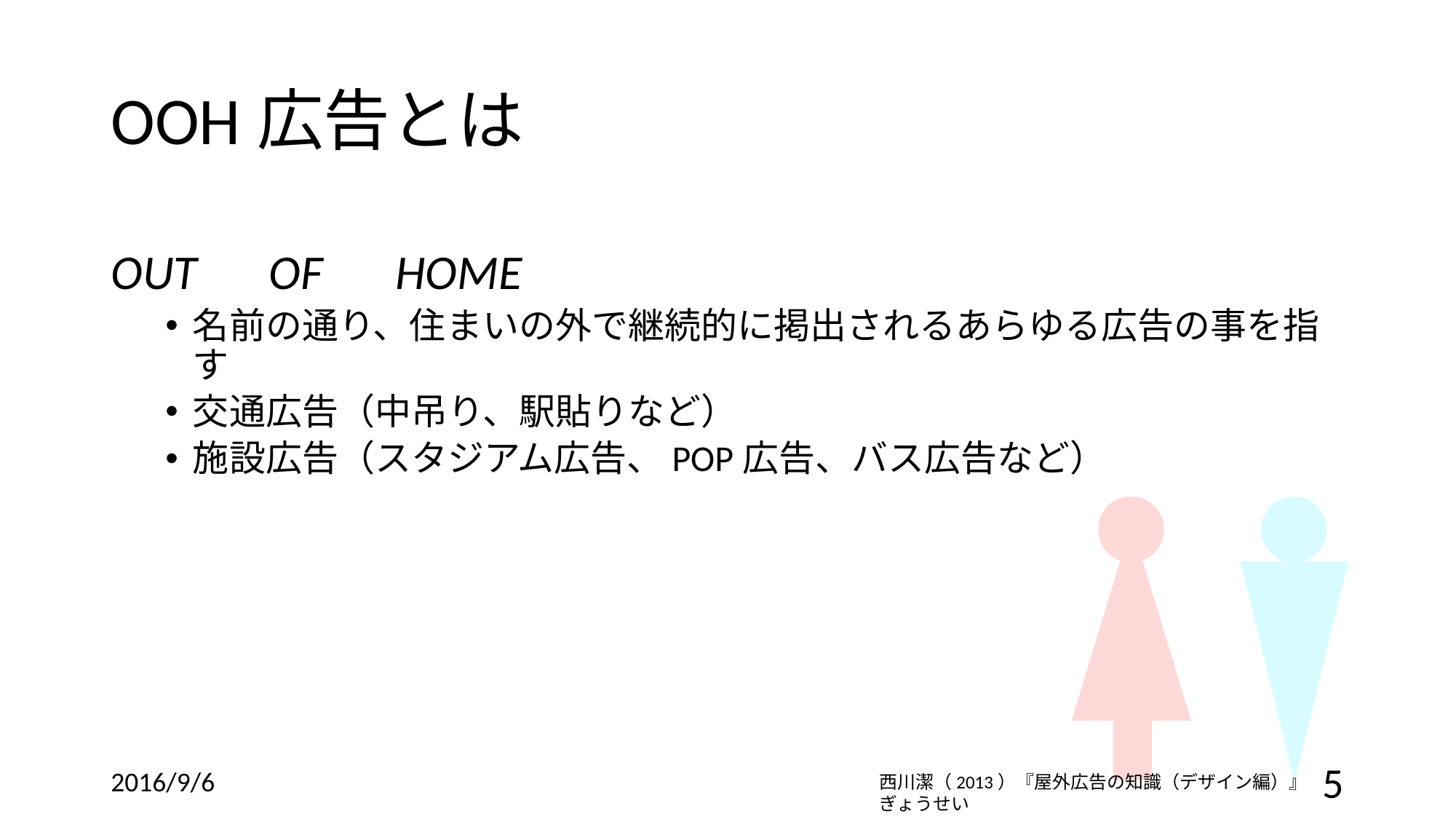

# OOH広告とは
OUT　OF　HOME
名前の通り、住まいの外で継続的に掲出されるあらゆる広告の事を指す
交通広告（中吊り、駅貼りなど）
施設広告（スタジアム広告、POP広告、バス広告など）
2016/9/6
5
西川潔（2013）『屋外広告の知識（デザイン編）』ぎょうせい